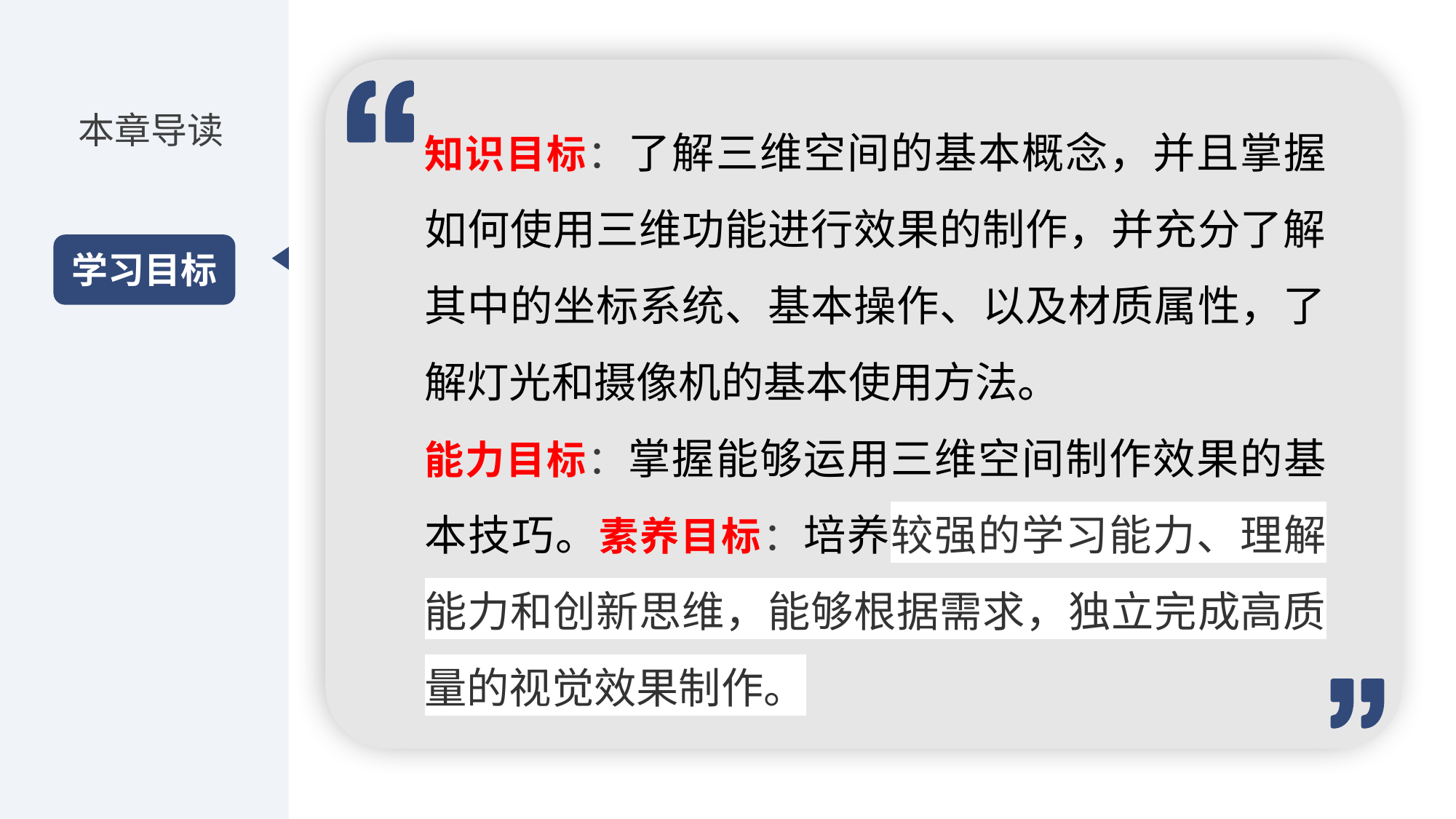

知识目标：了解三维空间的基本概念，并且掌握如何使用三维功能进行效果的制作，并充分了解其中的坐标系统、基本操作、以及材质属性，了解灯光和摄像机的基本使用方法。
能力目标：掌握能够运用三维空间制作效果的基本技巧。素养目标：培养较强的学习能力、理解能力和创新思维，能够根据需求，独立完成高质量的视觉效果制作。
本章导读

学习目标